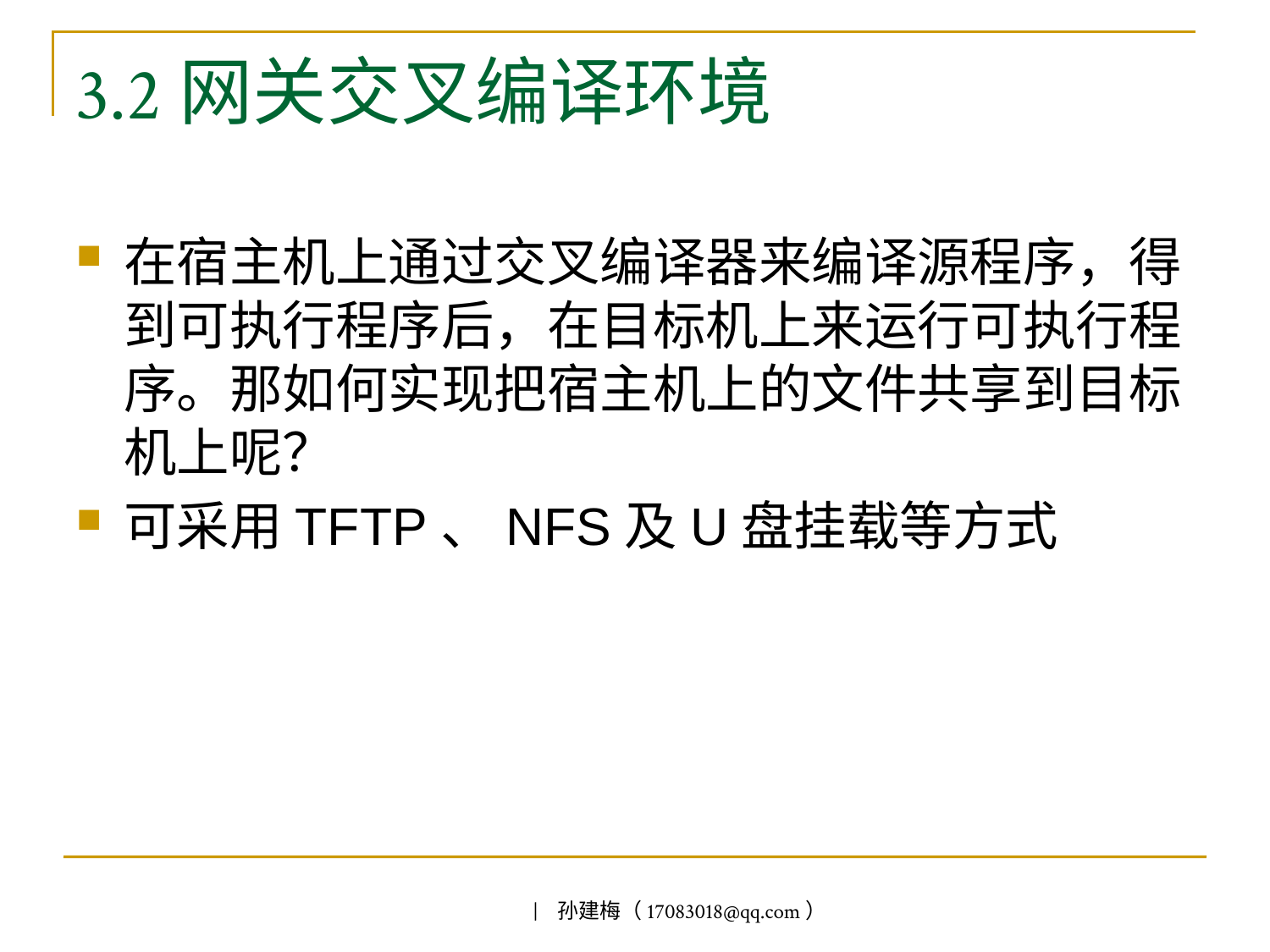

# 3.2网关交叉编译环境
在宿主机上通过交叉编译器来编译源程序，得到可执行程序后，在目标机上来运行可执行程序。那如何实现把宿主机上的文件共享到目标机上呢？
可采用TFTP、NFS及U盘挂载等方式
|   孙建梅（17083018@qq.com）

6